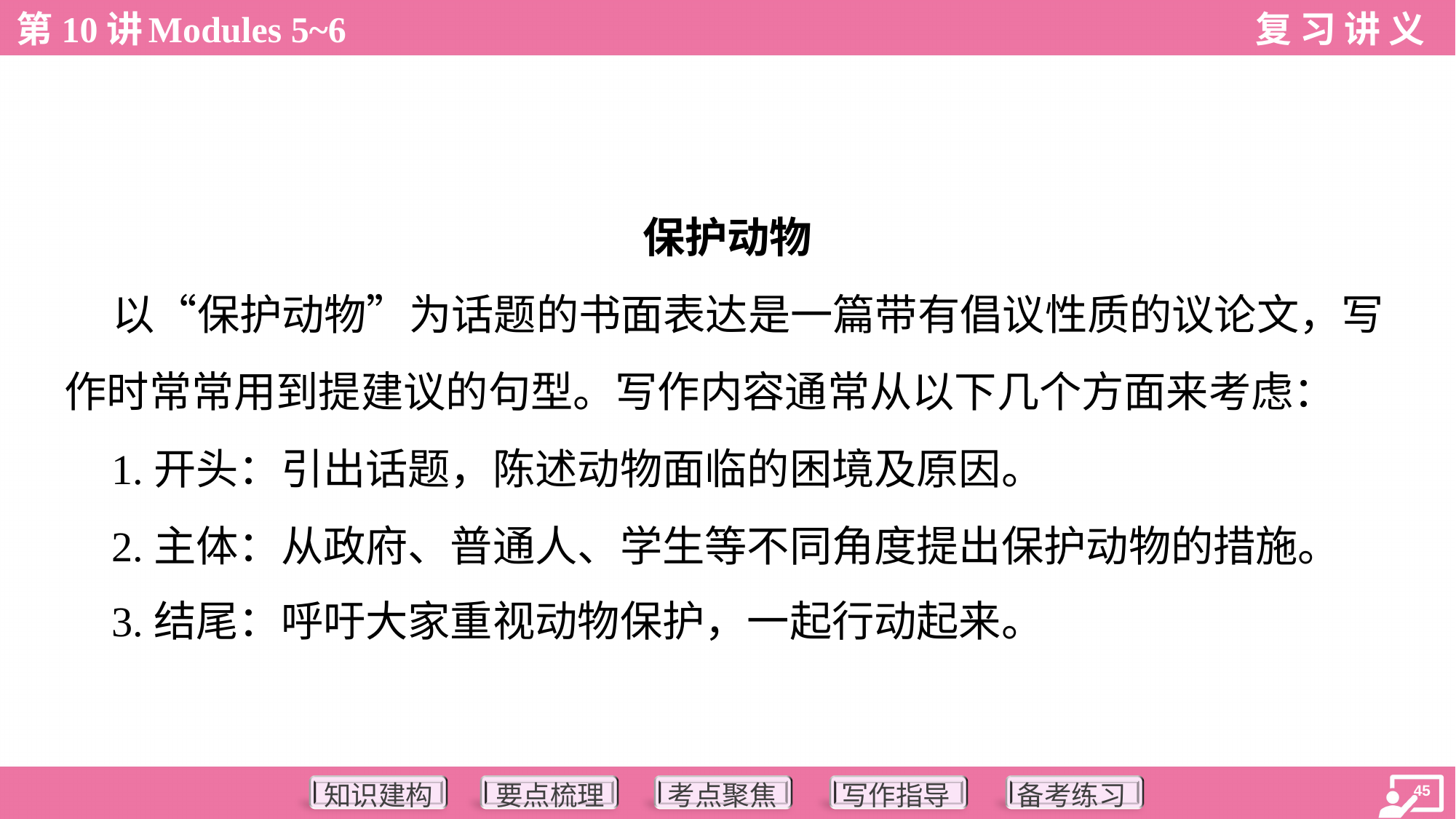

保护动物
    以“保护动物”为话题的书面表达是一篇带有倡议性质的议论文，写
作时常常用到提建议的句型。写作内容通常从以下几个方面来考虑：
    1.开头：引出话题，陈述动物面临的困境及原因。
    2.主体：从政府、普通人、学生等不同角度提出保护动物的措施。
    3.结尾：呼吁大家重视动物保护，一起行动起来。